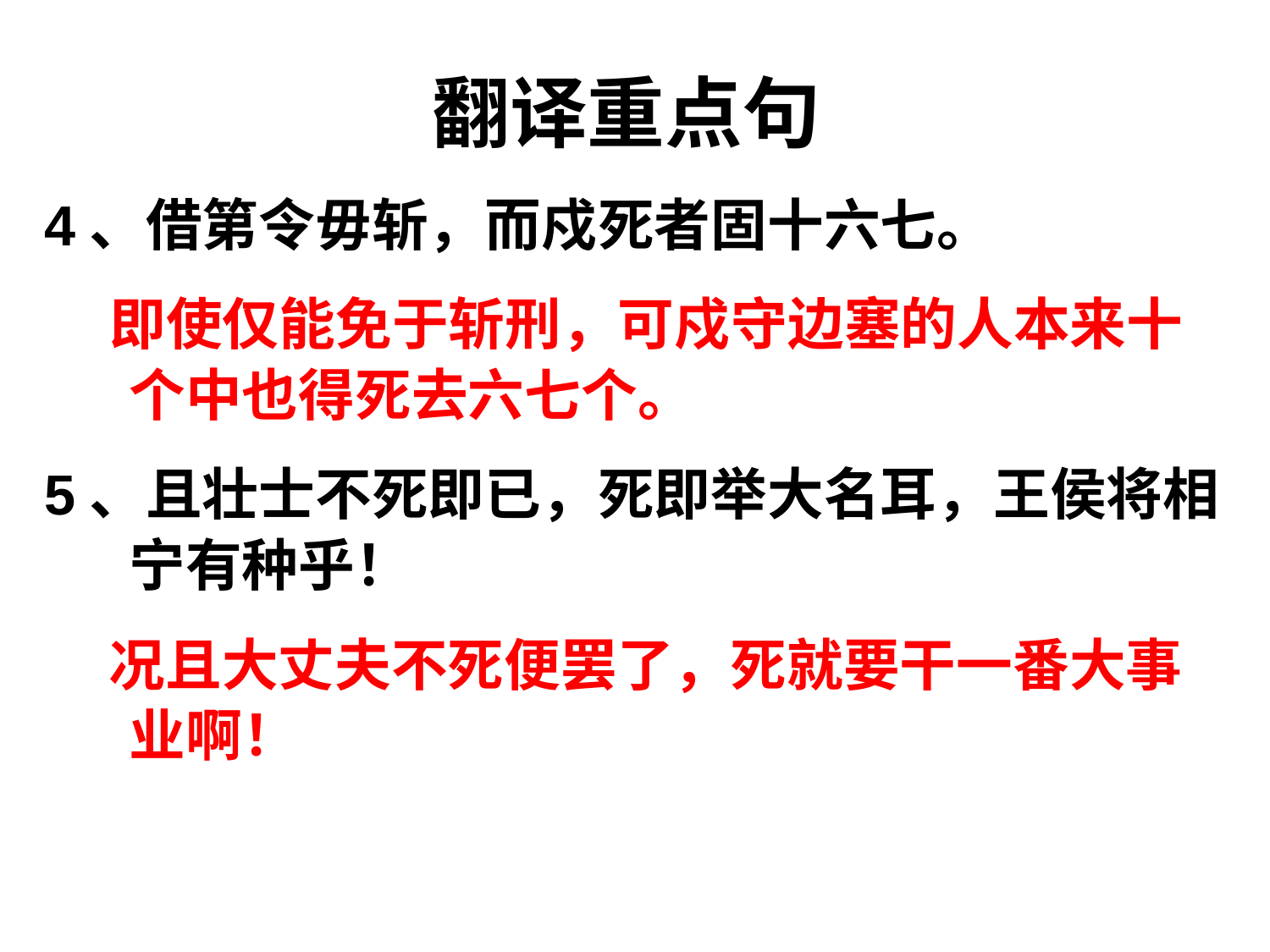

翻译重点句
4、借第令毋斩，而戍死者固十六七。
    即使仅能免于斩刑，可戍守边塞的人本来十个中也得死去六七个。
5、且壮士不死即已，死即举大名耳，王侯将相宁有种乎！
    况且大丈夫不死便罢了，死就要干一番大事业啊！